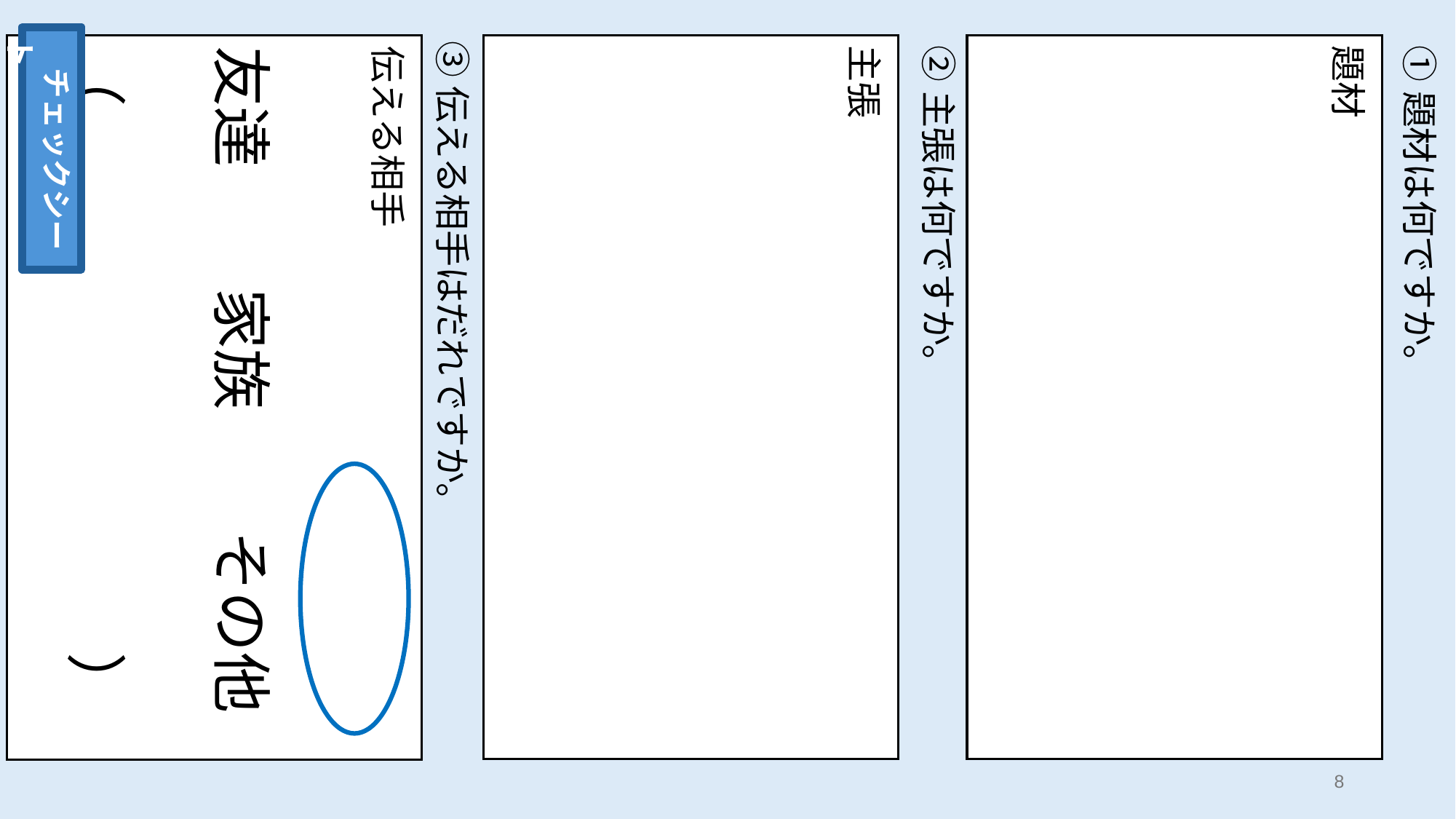

チェックシート
③伝える相手はだれですか。
②主張は何ですか。
①題材は何ですか。
主張

題材

伝える相手

友達　　家族　　その他

（　　　　　　　　　）

8